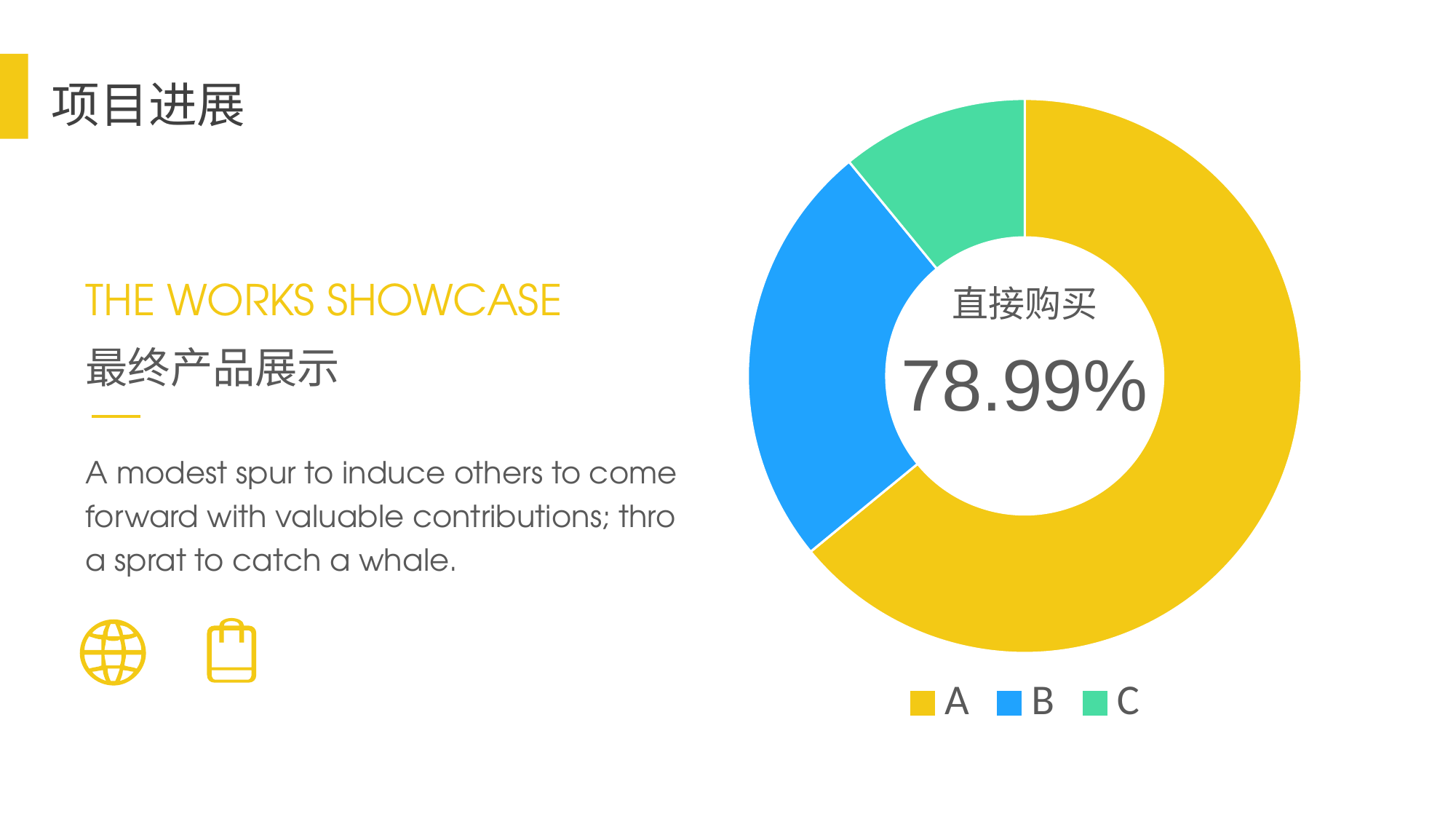

项目进展

### Chart

| Category | 销售额 |
|---|---|
| A | 8.2 |
| B | 3.2 |
| C | 1.4 |
THE WORKS SHOWCASE
直接购买
78.99%
最终产品展示
A modest spur to induce others to come forward with valuable contributions; thro a sprat to catch a whale.